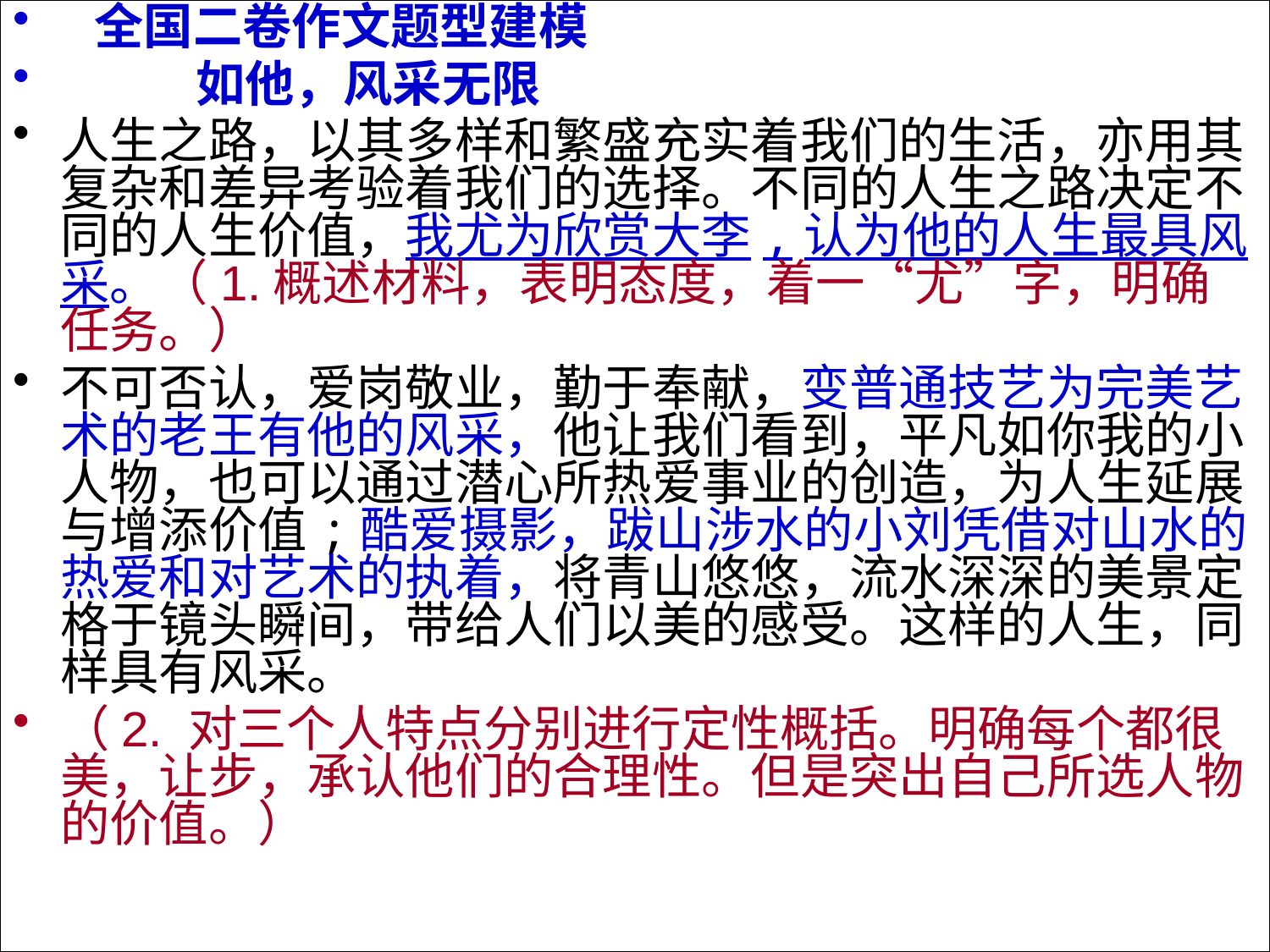

全国二卷作文题型建模
           如他，风采无限
人生之路，以其多样和繁盛充实着我们的生活，亦用其复杂和差异考验着我们的选择。不同的人生之路决定不同的人生价值，我尤为欣赏大李,认为他的人生最具风采。（1.概述材料，表明态度，着一“尤”字，明确任务。）
不可否认，爱岗敬业，勤于奉献，变普通技艺为完美艺术的老王有他的风采，他让我们看到，平凡如你我的小人物，也可以通过潜心所热爱事业的创造，为人生延展与增添价值;酷爱摄影，跋山涉水的小刘凭借对山水的热爱和对艺术的执着，将青山悠悠，流水深深的美景定格于镜头瞬间，带给人们以美的感受。这样的人生，同样具有风采。
（2. 对三个人特点分别进行定性概括。明确每个都很美，让步，承认他们的合理性。但是突出自己所选人物的价值。）
#